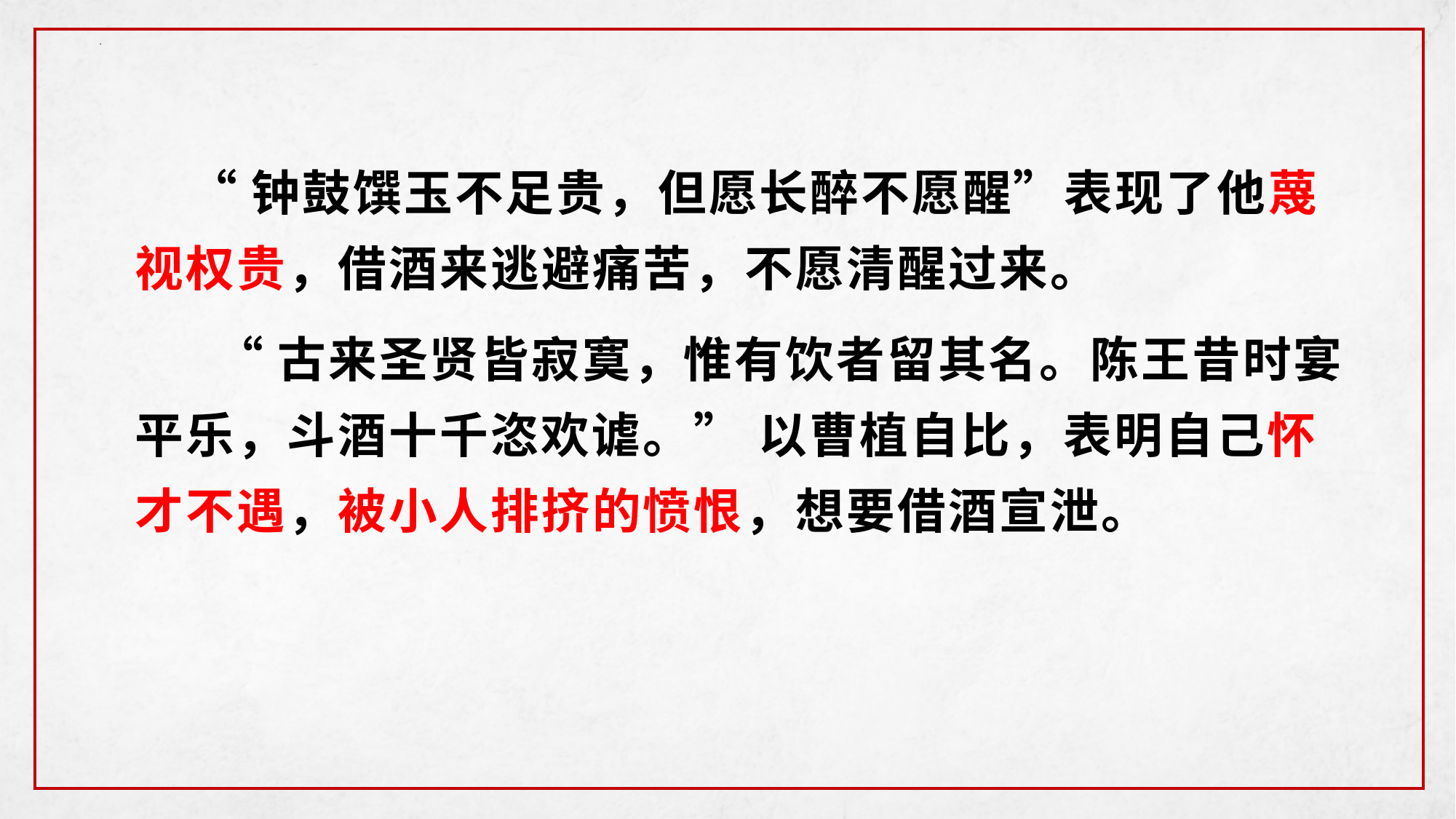

“钟鼓馔玉不足贵，但愿长醉不愿醒”表现了他蔑视权贵，借酒来逃避痛苦，不愿清醒过来。
      “古来圣贤皆寂寞，惟有饮者留其名。陈王昔时宴平乐，斗酒十千恣欢谑。” 以曹植自比，表明自己怀才不遇，被小人排挤的愤恨，想要借酒宣泄。